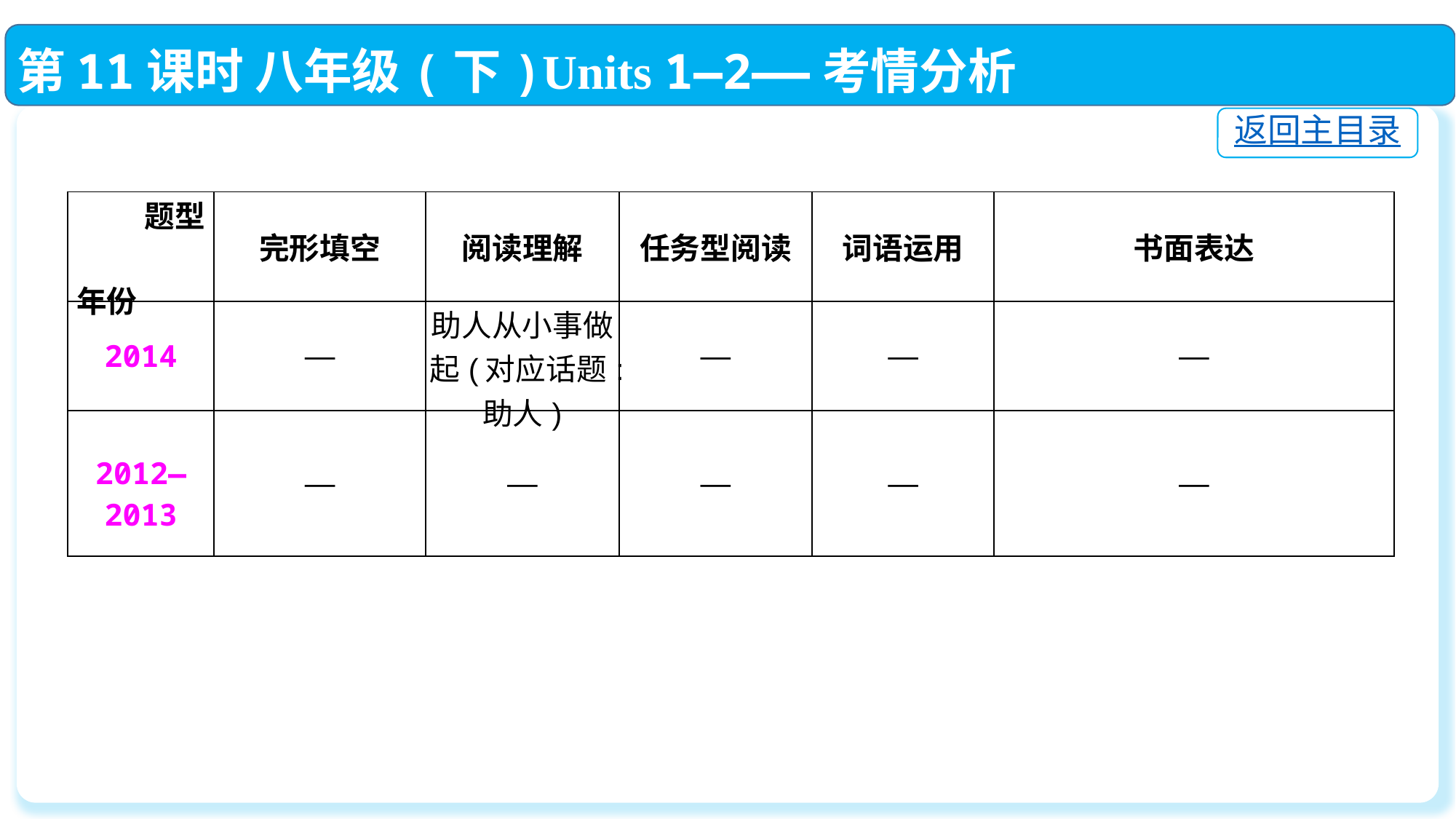

第11课时 八年级(下)Units 1—2——考情分析

返回主目录
| 题型 年份 | 完形填空 | 阅读理解 | 任务型阅读 | 词语运用 | 书面表达 |
| --- | --- | --- | --- | --- | --- |
| 2014 | — | 助人从小事做起(对应话题:助人) | — | — | — |
| 2012—2013 | — | — | — | — | — |